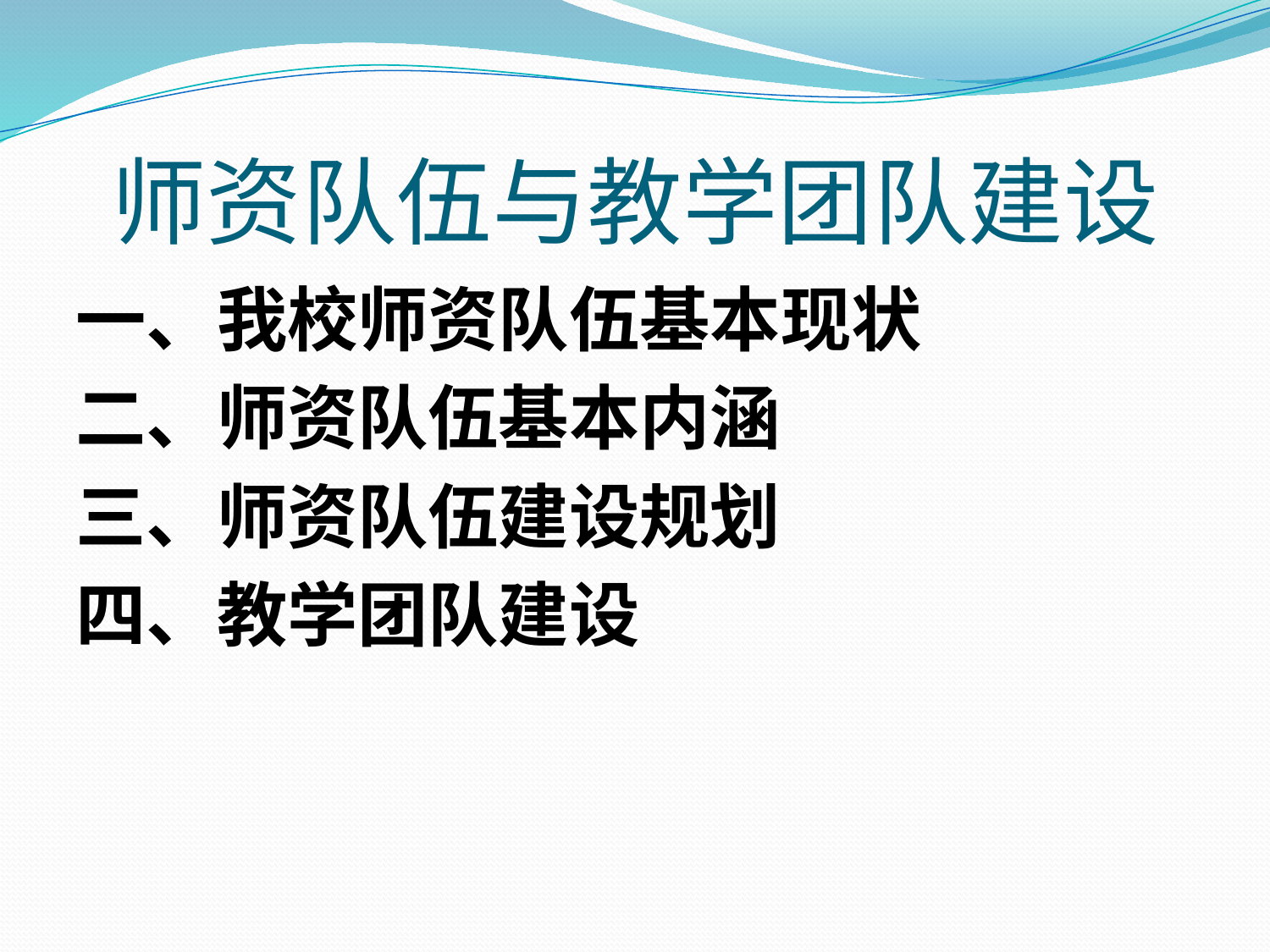

# 师资队伍与教学团队建设
一、我校师资队伍基本现状
二、师资队伍基本内涵
三、师资队伍建设规划
四、教学团队建设